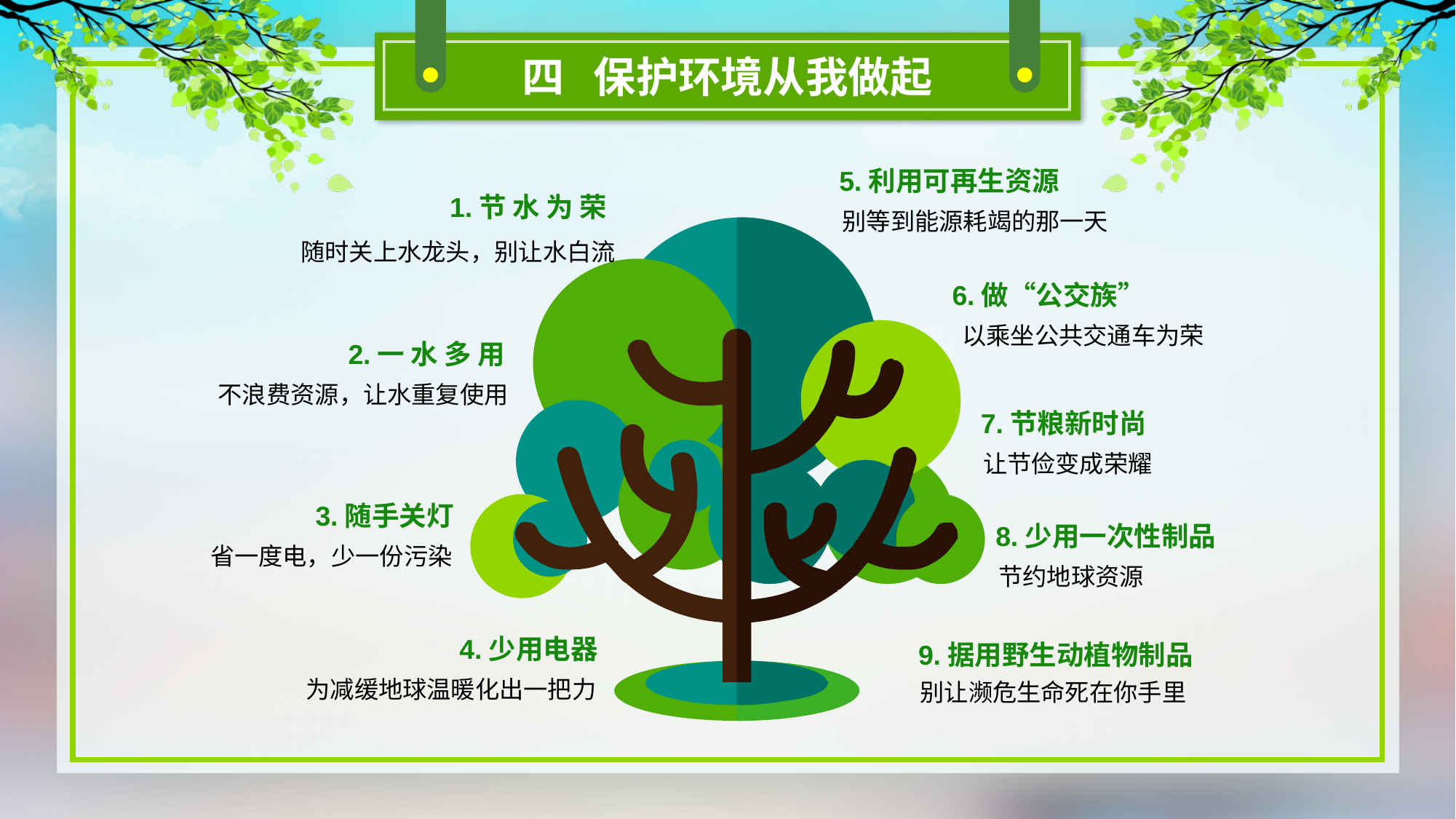

四   保护环境从我做起
5.利用可再生资源
1.节 水 为 荣
别等到能源耗竭的那一天
随时关上水龙头，别让水白流

6.做“公交族”
以乘坐公共交通车为荣
2.一 水 多 用
不浪费资源，让水重复使用
7.节粮新时尚
让节俭变成荣耀
3.随手关灯
8.少用一次性制品
省一度电，少一份污染
节约地球资源
4.少用电器
9.据用野生动植物制品
为减缓地球温暖化出一把力
别让濒危生命死在你手里